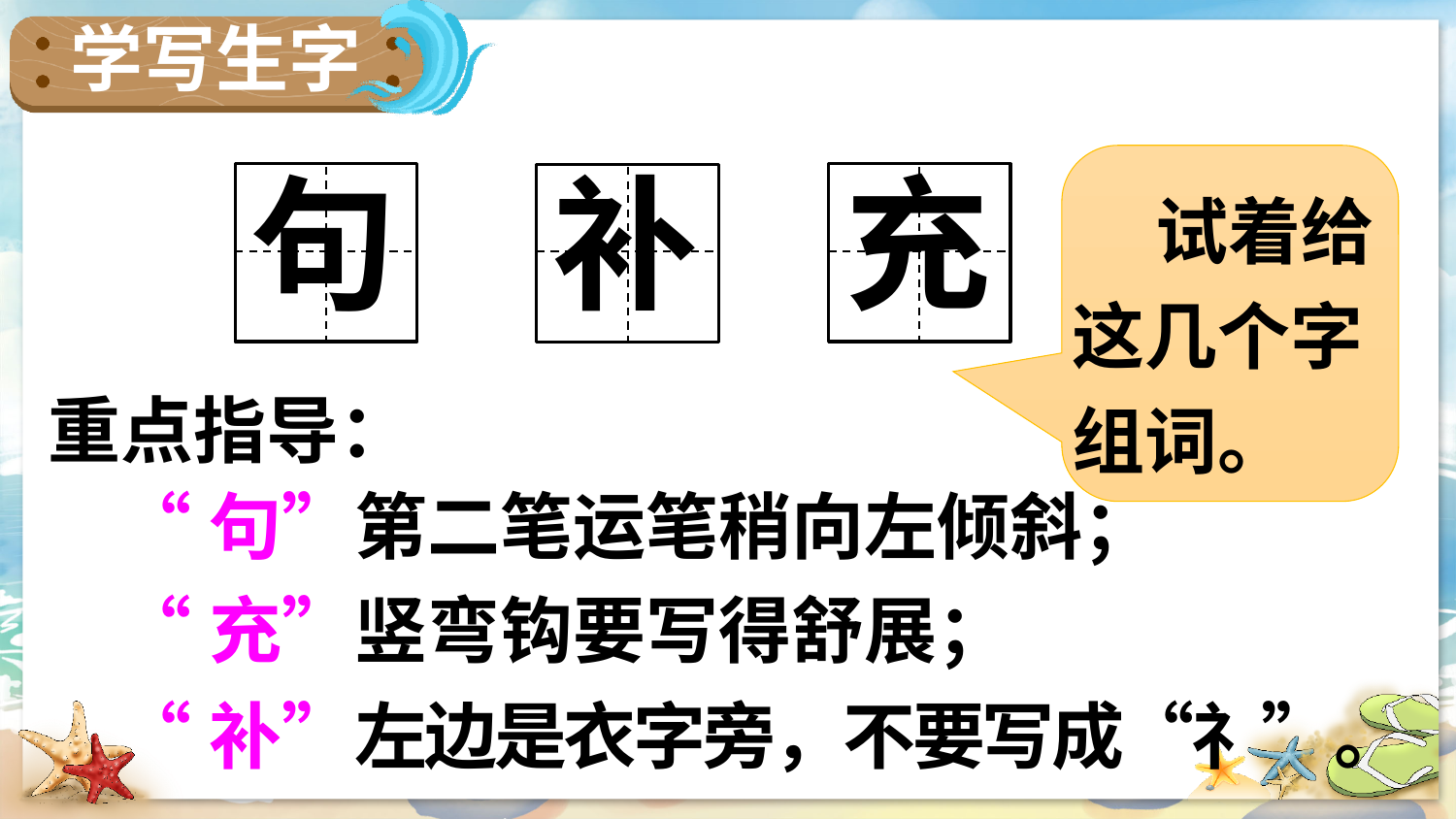

学写生字

    试着给这几个字组词。
句

充

补

重点指导：
“句”第二笔运笔稍向左倾斜；
“充”竖弯钩要写得舒展；
“补”左边是衣字旁，不要写成“礻”。